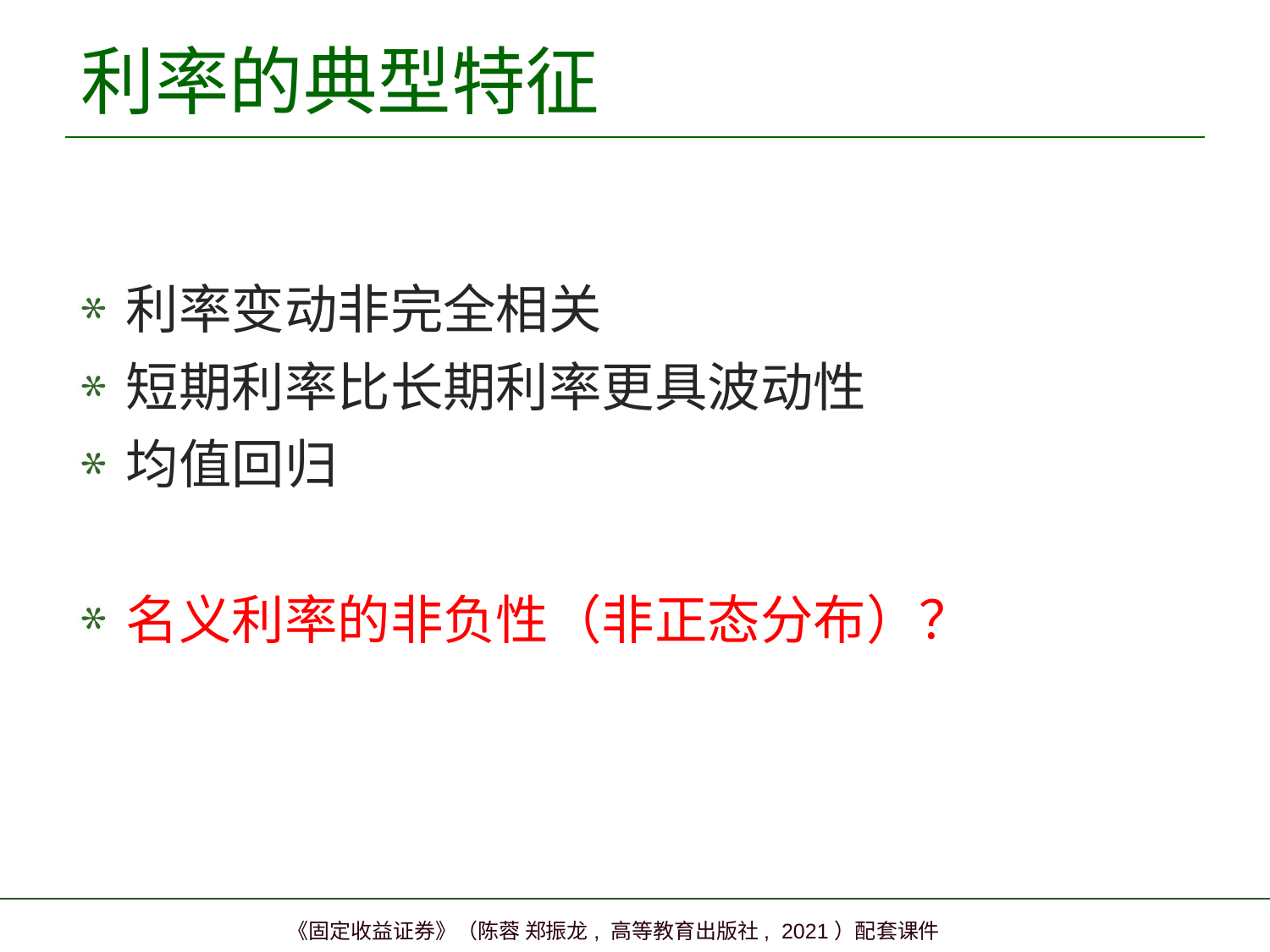

# 利率的典型特征
利率变动非完全相关
短期利率比长期利率更具波动性
均值回归

名义利率的非负性（非正态分布）？

7